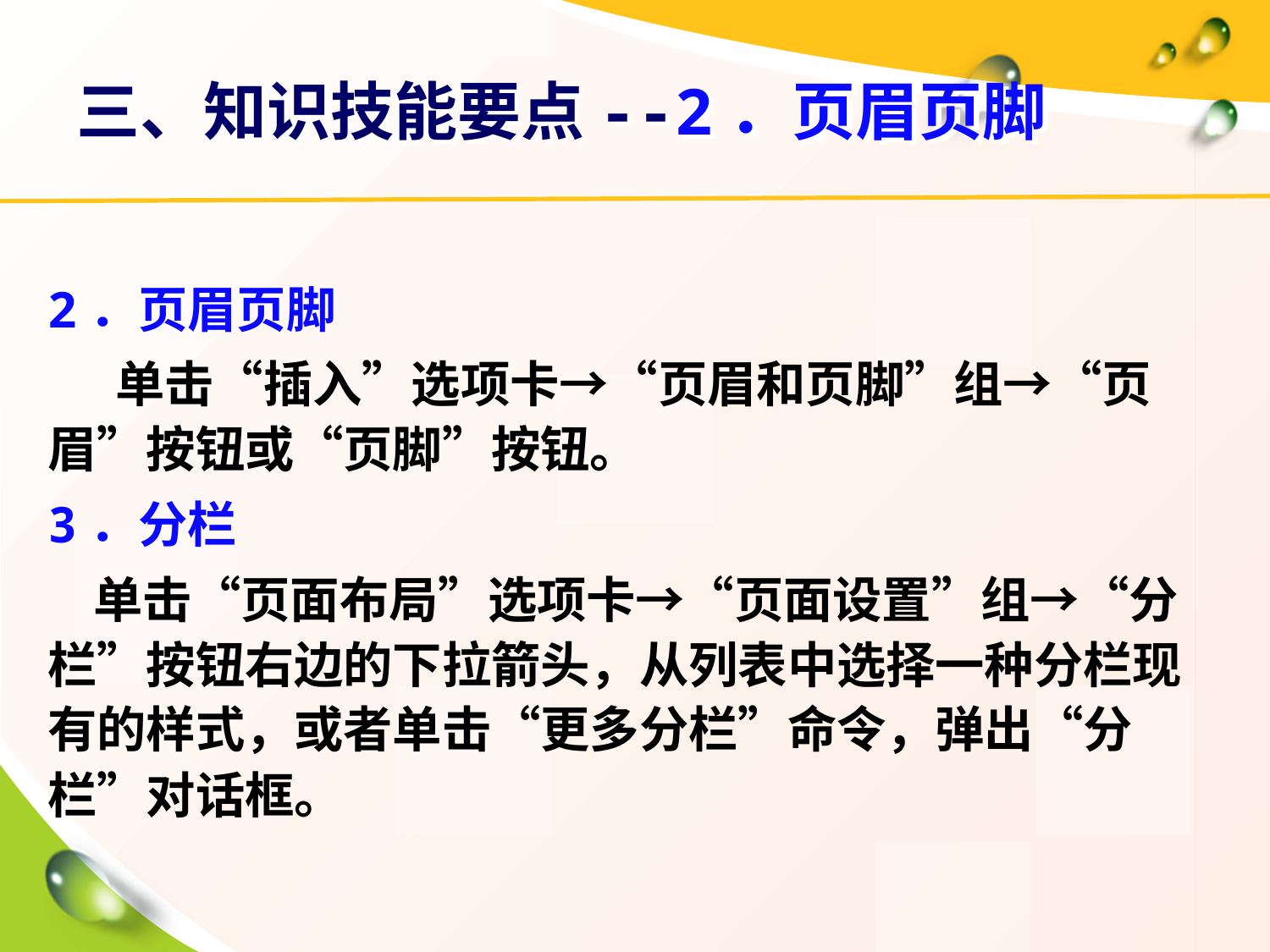

# 三、知识技能要点--2．页眉页脚
2．页眉页脚
     单击“插入”选项卡→“页眉和页脚”组→“页眉”按钮或“页脚”按钮。
3．分栏
   单击“页面布局”选项卡→“页面设置”组→“分栏”按钮右边的下拉箭头，从列表中选择一种分栏现有的样式，或者单击“更多分栏”命令，弹出“分栏”对话框。